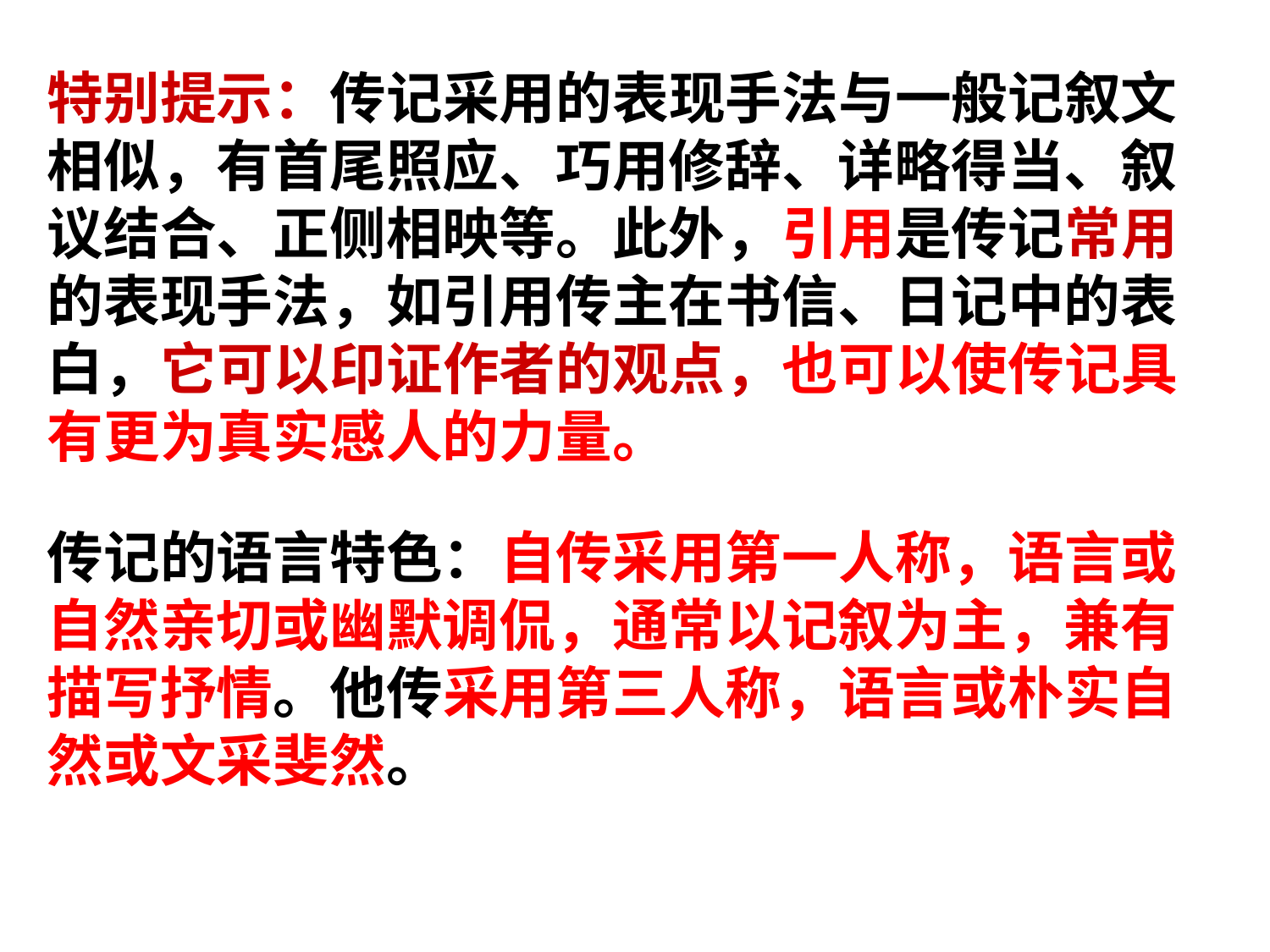

特别提示：传记采用的表现手法与一般记叙文相似，有首尾照应、巧用修辞、详略得当、叙议结合、正侧相映等。此外，引用是传记常用的表现手法，如引用传主在书信、日记中的表白，它可以印证作者的观点，也可以使传记具有更为真实感人的力量。
传记的语言特色：自传采用第一人称，语言或
自然亲切或幽默调侃，通常以记叙为主，兼有描写抒情。他传采用第三人称，语言或朴实自然或文采斐然。